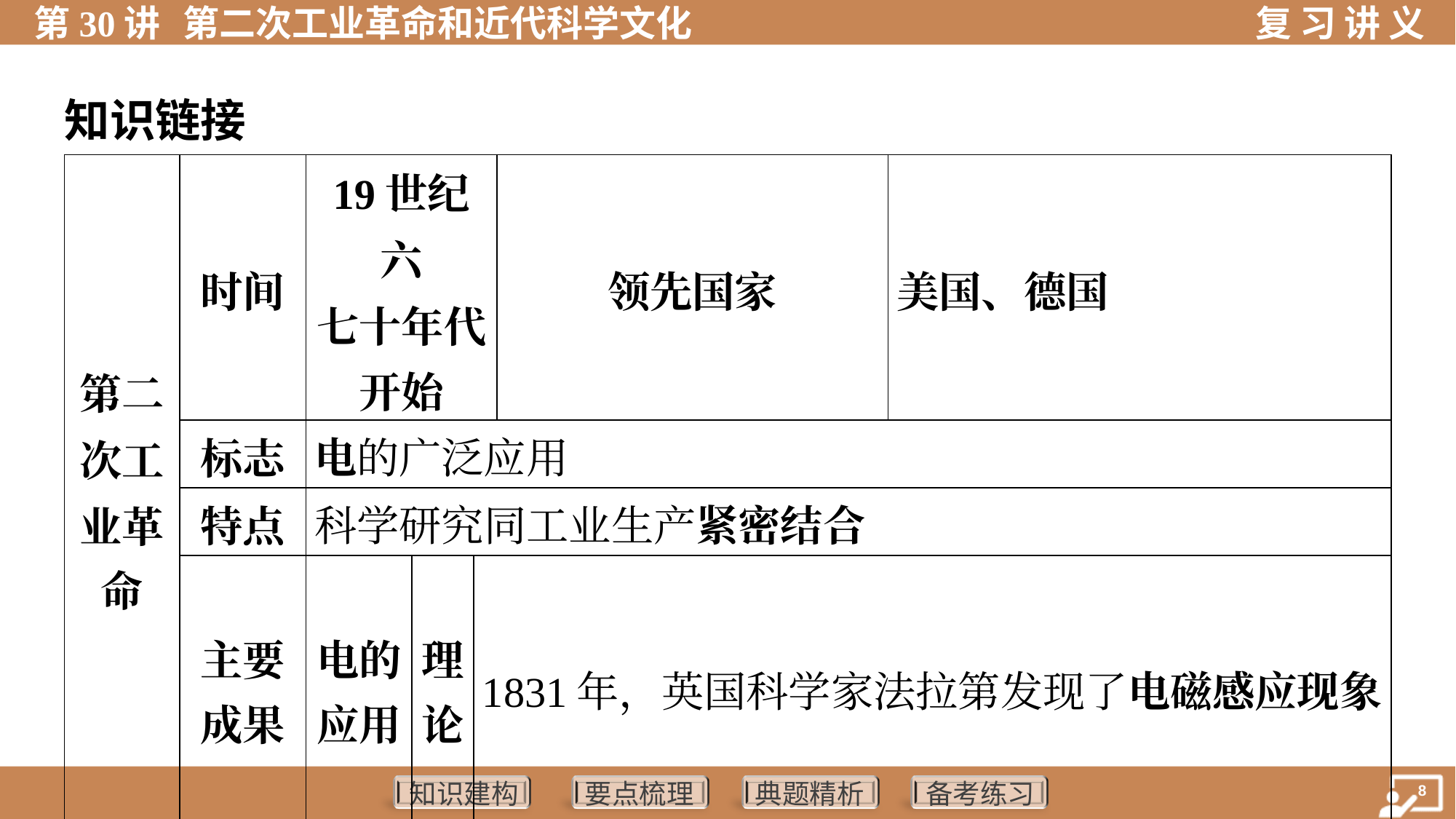

知识链接
| 第二 次工 业革 命 | 时间 | 19世纪六 七十年代 开始 |  |  |  | 领先国家 | 美国、德国 |  |  |
| --- | --- | --- | --- | --- | --- | --- | --- | --- | --- |
|  | 标志 | 电的广泛应用 |  |  |  |  |  |  |  |
|  | 特点 | 科学研究同工业生产紧密结合 |  |  |  |  |  |  |  |
|  | 主要 成果 | 电的 应用 | 理 论 | 1831年，英国科学家法拉第发现了电磁感应现象 |  |  |  |  |  |